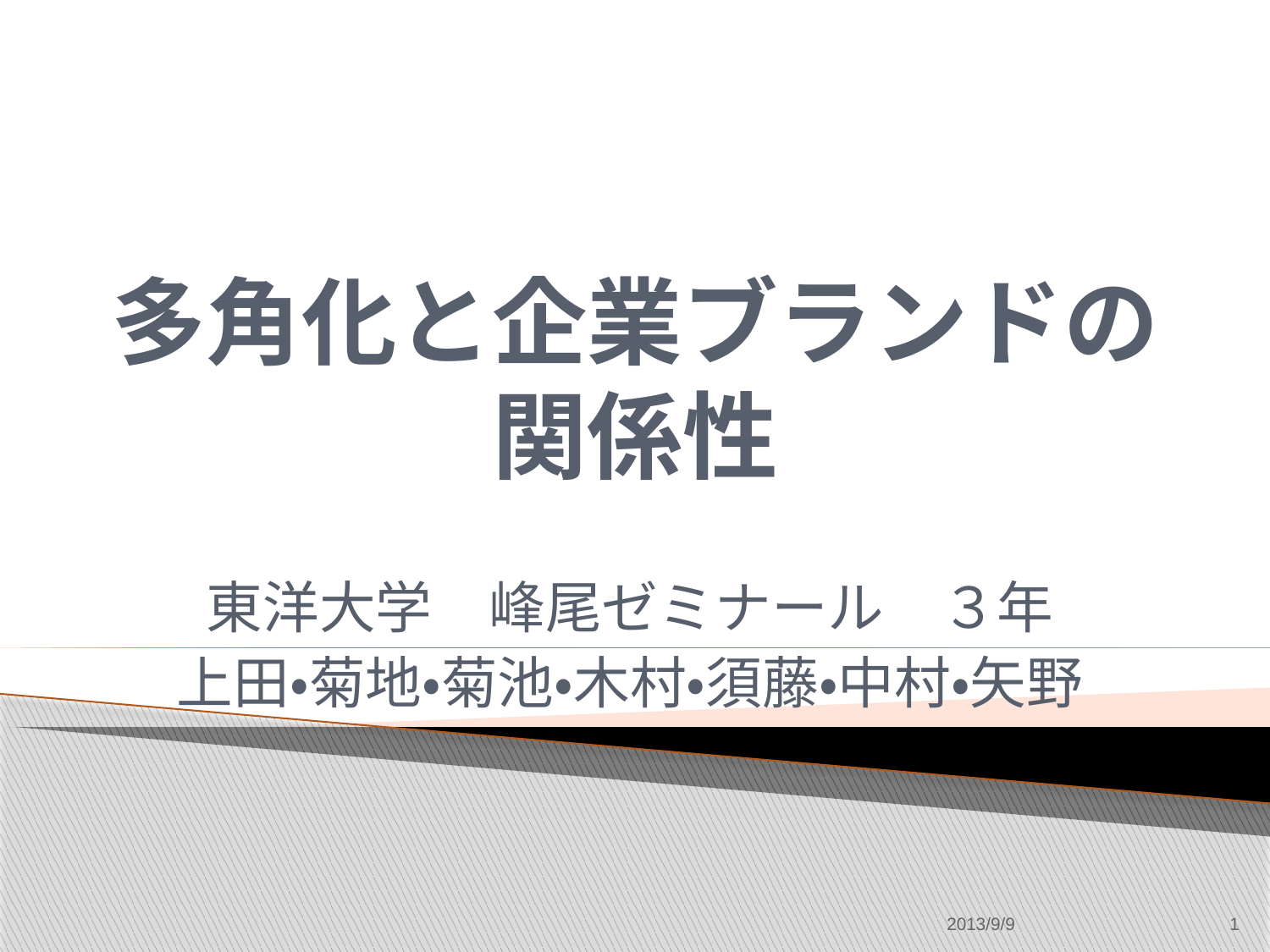

# 多角化と企業ブランドの 関係性
東洋大学　峰尾ゼミナール　３年
上田・菊地・菊池・木村・須藤・中村・矢野
2013/9/9
1